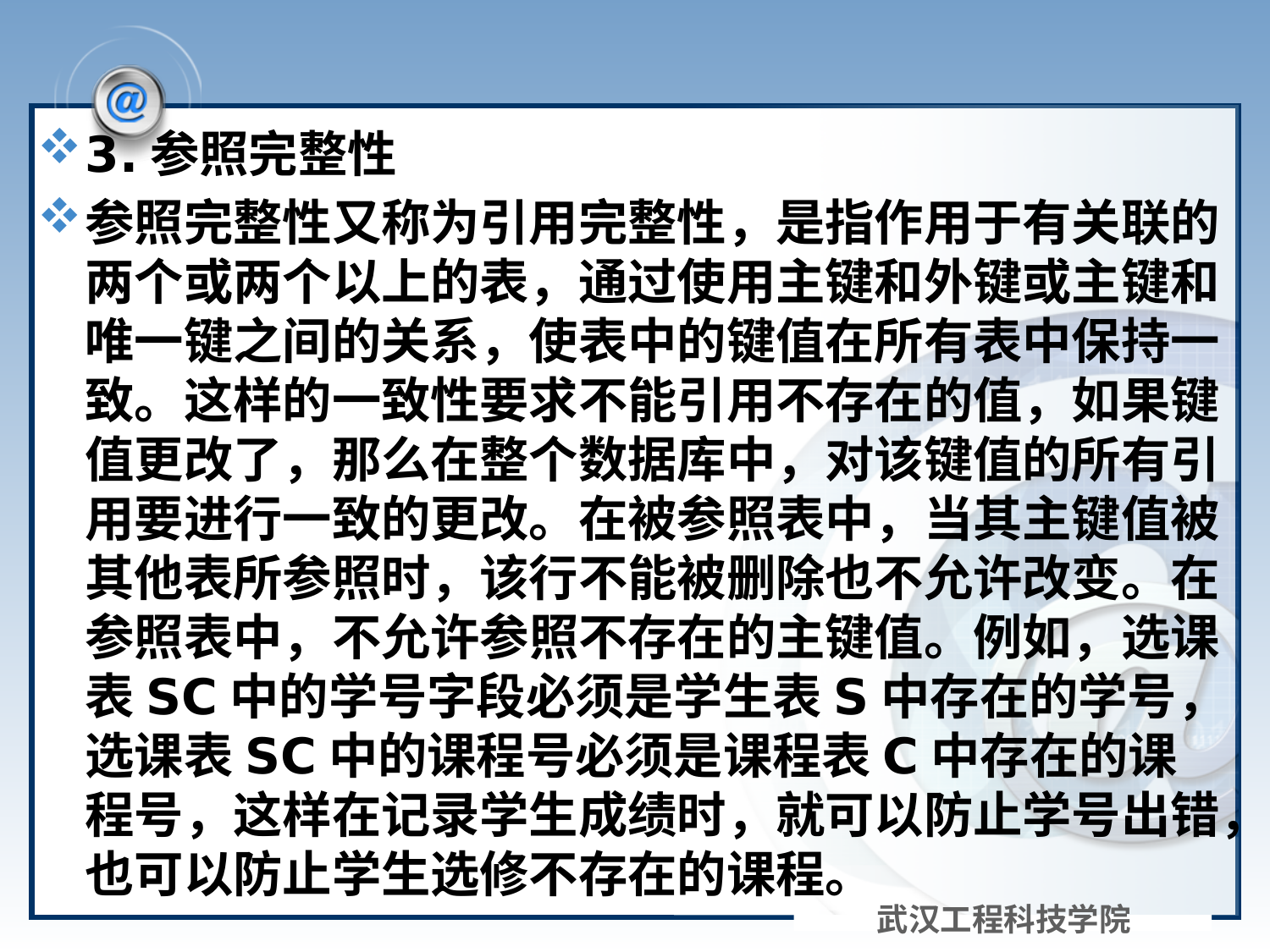

#
3.参照完整性
参照完整性又称为引用完整性，是指作用于有关联的两个或两个以上的表，通过使用主键和外键或主键和唯一键之间的关系，使表中的键值在所有表中保持一致。这样的一致性要求不能引用不存在的值，如果键值更改了，那么在整个数据库中，对该键值的所有引用要进行一致的更改。在被参照表中，当其主键值被其他表所参照时，该行不能被删除也不允许改变。在参照表中，不允许参照不存在的主键值。例如，选课表SC中的学号字段必须是学生表S中存在的学号，选课表SC中的课程号必须是课程表C中存在的课程号，这样在记录学生成绩时，就可以防止学号出错，也可以防止学生选修不存在的课程。

武汉工程科技学院